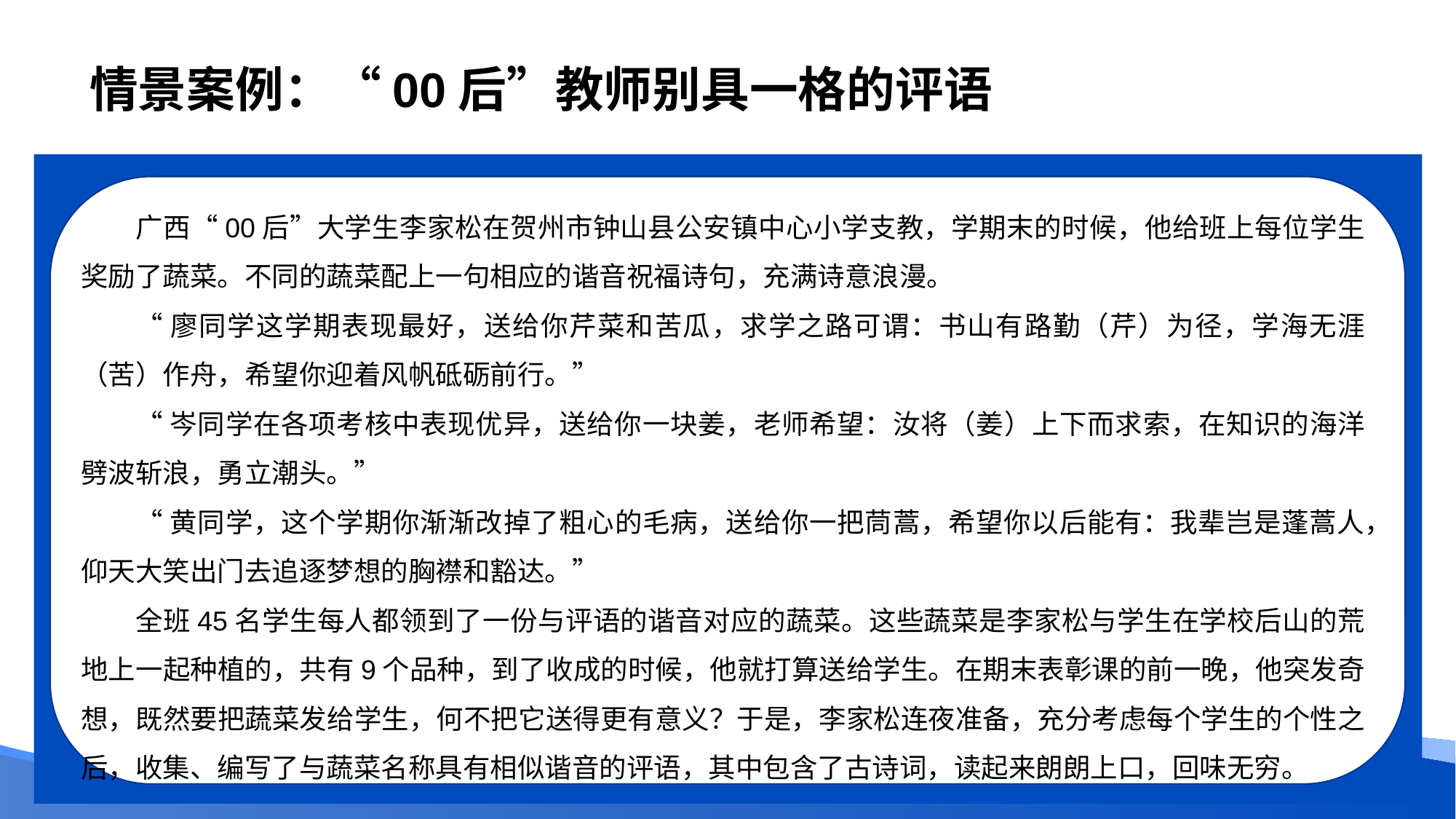

# 情景案例：“00后”教师别具一格的评语

广西“00后”大学生李家松在贺州市钟山县公安镇中心小学支教，学期末的时候，他给班上每位学生奖励了蔬菜。不同的蔬菜配上一句相应的谐音祝福诗句，充满诗意浪漫。
“廖同学这学期表现最好，送给你芹菜和苦瓜，求学之路可谓：书山有路勤（芹）为径，学海无涯（苦）作舟，希望你迎着风帆砥砺前行。”
“岑同学在各项考核中表现优异，送给你一块姜，老师希望：汝将（姜）上下而求索，在知识的海洋劈波斩浪，勇立潮头。”
“黄同学，这个学期你渐渐改掉了粗心的毛病，送给你一把茼蒿，希望你以后能有：我辈岂是蓬蒿人，仰天大笑出门去追逐梦想的胸襟和豁达。”
全班45名学生每人都领到了一份与评语的谐音对应的蔬菜。这些蔬菜是李家松与学生在学校后山的荒地上一起种植的，共有9个品种，到了收成的时候，他就打算送给学生。在期末表彰课的前一晚，他突发奇想，既然要把蔬菜发给学生，何不把它送得更有意义？于是，李家松连夜准备，充分考虑每个学生的个性之后，收集、编写了与蔬菜名称具有相似谐音的评语，其中包含了古诗词，读起来朗朗上口，回味无穷。